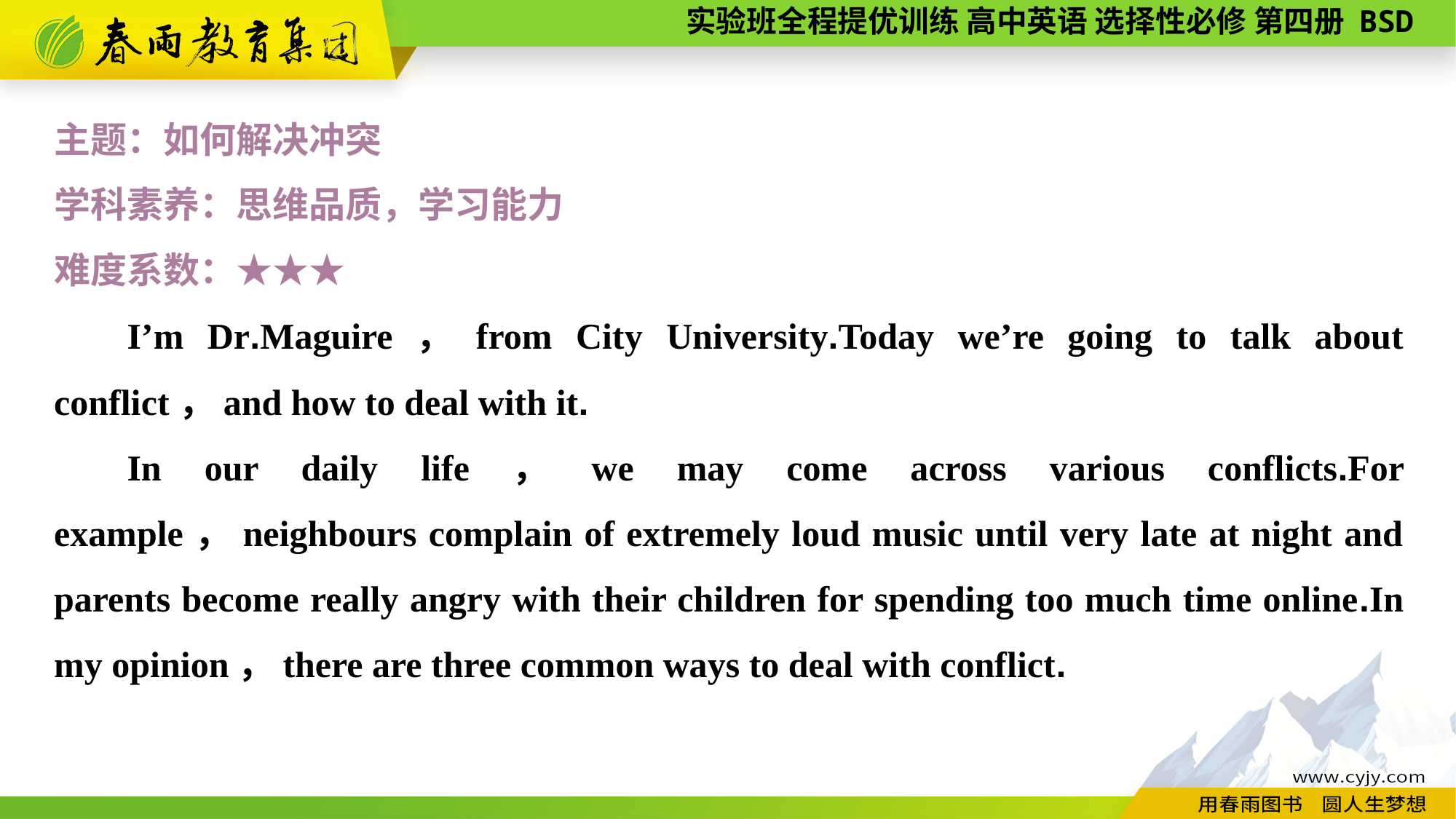

主题：如何解决冲突
学科素养：思维品质，学习能力
难度系数：★★★
I’m Dr.Maguire，from City University.Today we’re going to talk about conflict，and how to deal with it.
In our daily life，we may come across various conflicts.For example，neighbours complain of extremely loud music until very late at night and parents become really angry with their children for spending too much time online.In my opinion，there are three common ways to deal with conflict.